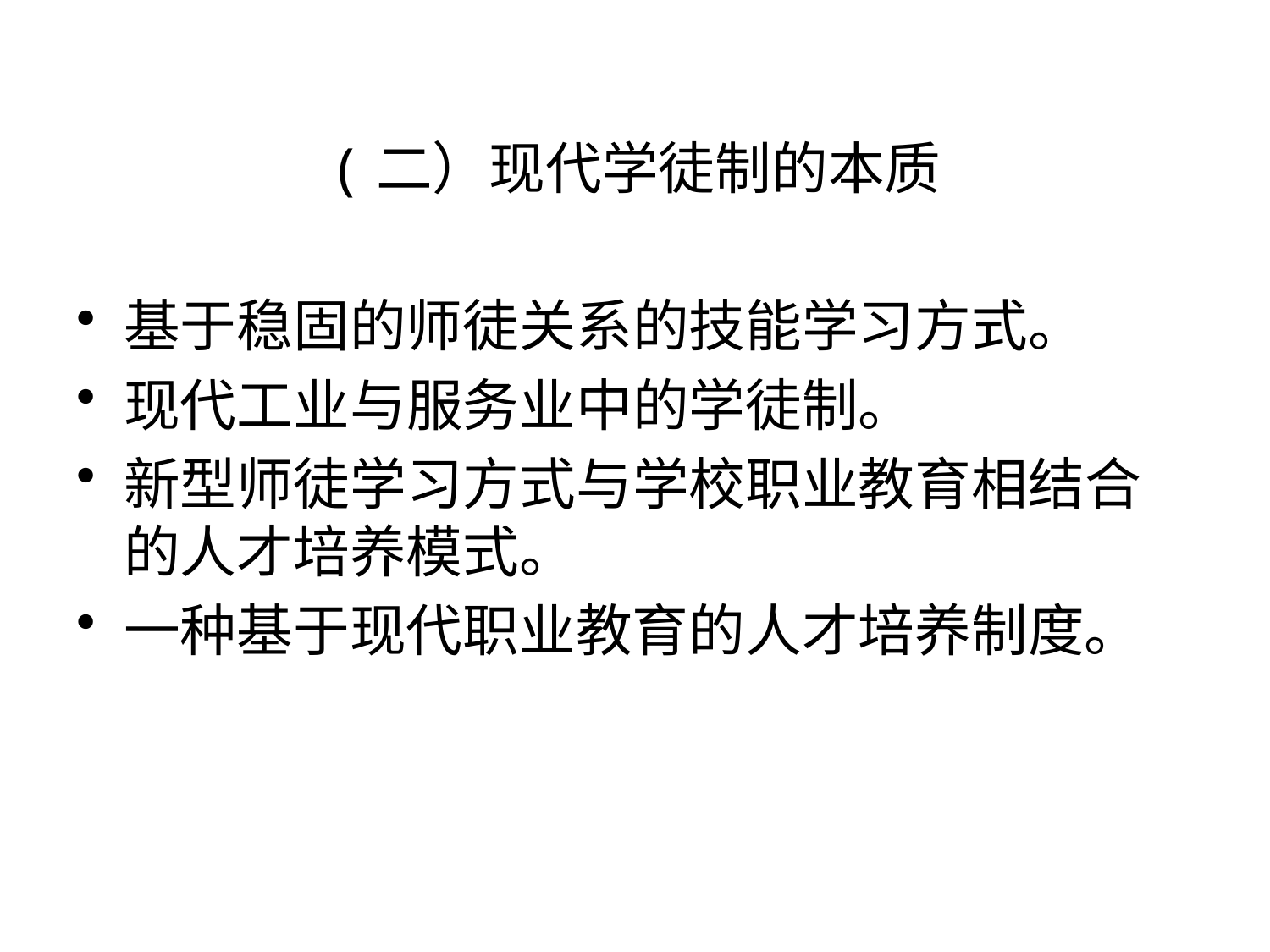

#
(二）现代学徒制的本质

基于稳固的师徒关系的技能学习方式。
现代工业与服务业中的学徒制。
新型师徒学习方式与学校职业教育相结合的人才培养模式。
一种基于现代职业教育的人才培养制度。